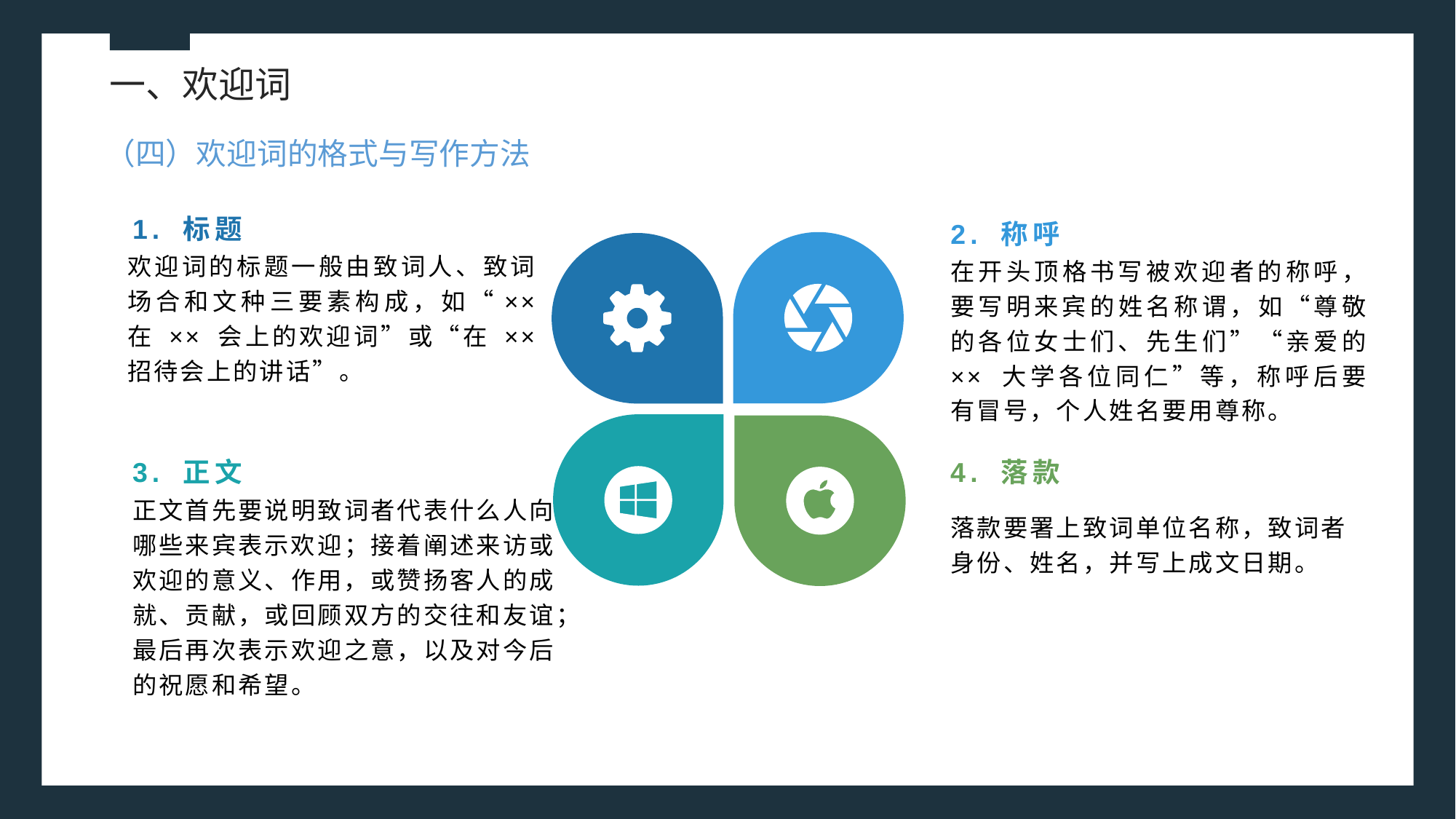

一、欢迎词
（四）欢迎词的格式与写作方法
1. 标题
2. 称呼

欢迎词的标题一般由致词人、致词场合和文种三要素构成，如“×× 在 ×× 会上的欢迎词”或“在 ×× 招待会上的讲话”。
在开头顶格书写被欢迎者的称呼，要写明来宾的姓名称谓，如“尊敬的各位女士们、先生们”“亲爱的 ×× 大学各位同仁”等，称呼后要有冒号，个人姓名要用尊称。

3. 正文
4. 落款

正文首先要说明致词者代表什么人向哪些来宾表示欢迎；接着阐述来访或欢迎的意义、作用，或赞扬客人的成就、贡献，或回顾双方的交往和友谊；最后再次表示欢迎之意，以及对今后的祝愿和希望。
落款要署上致词单位名称，致词者身份、姓名，并写上成文日期。